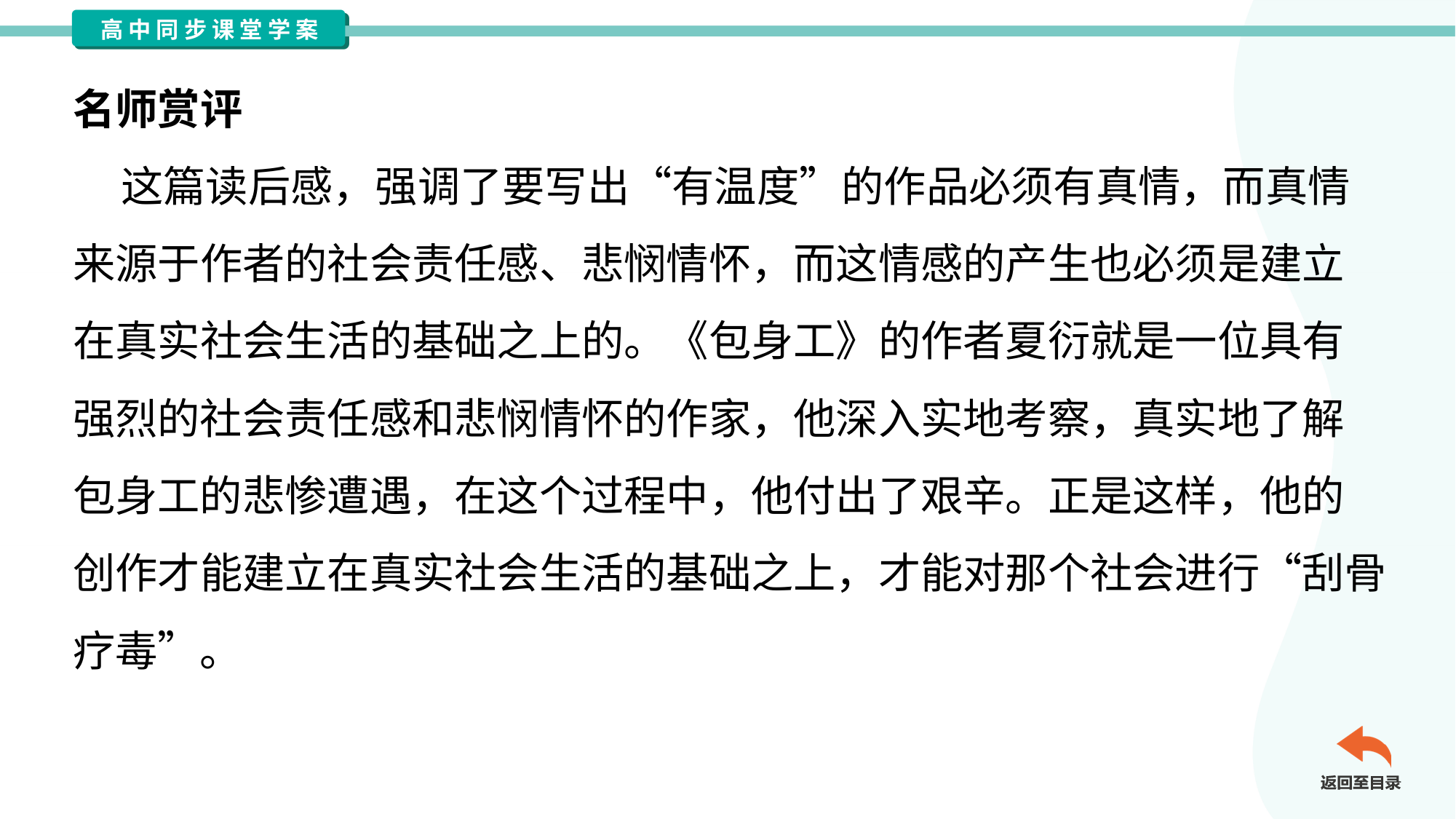

名师赏评
    这篇读后感，强调了要写出“有温度”的作品必须有真情，而真情
来源于作者的社会责任感、悲悯情怀，而这情感的产生也必须是建立
在真实社会生活的基础之上的。《包身工》的作者夏衍就是一位具有
强烈的社会责任感和悲悯情怀的作家，他深入实地考察，真实地了解
包身工的悲惨遭遇，在这个过程中，他付出了艰辛。正是这样，他的
创作才能建立在真实社会生活的基础之上，才能对那个社会进行“刮骨
疗毒”。